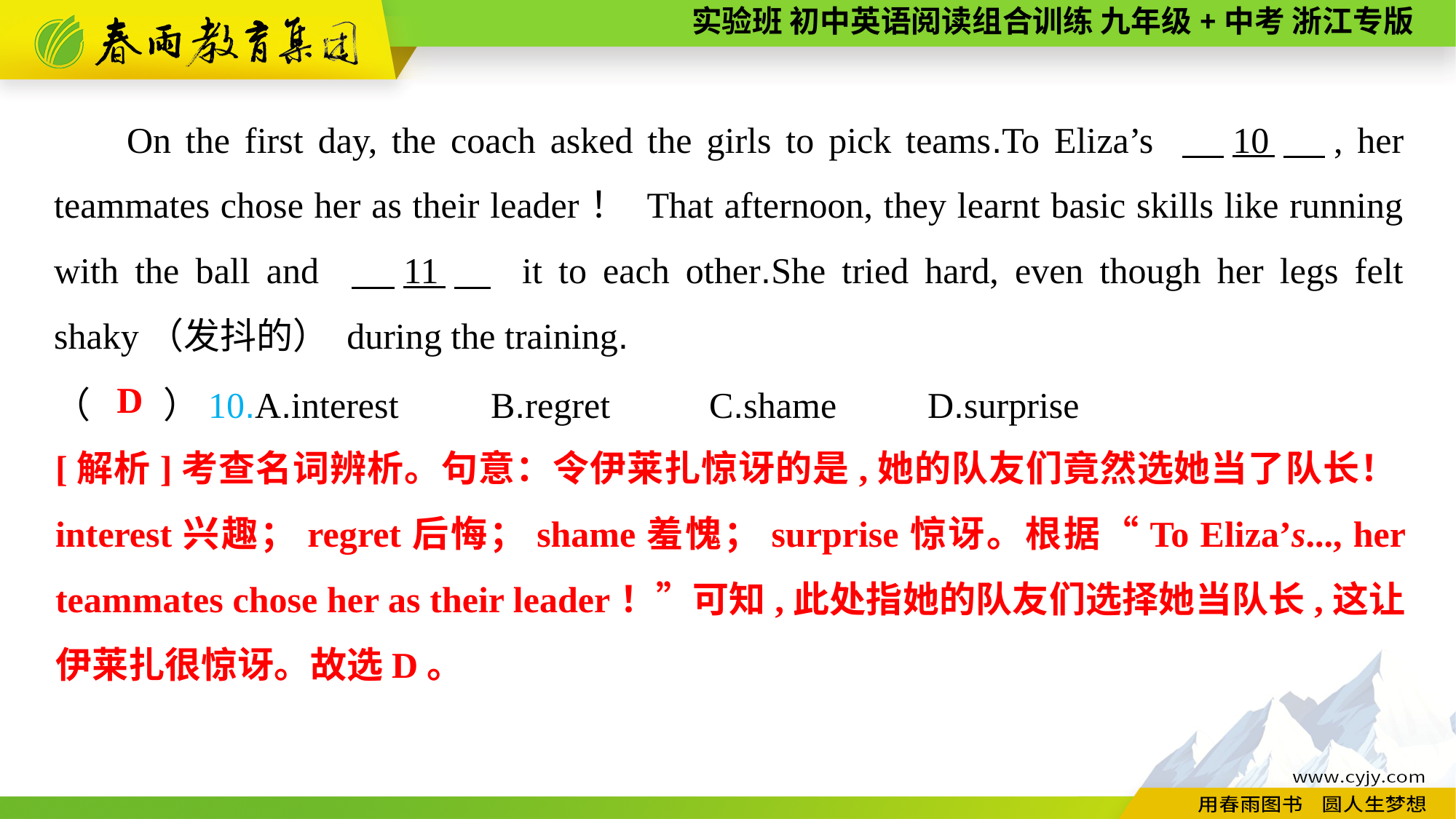

On the first day, the coach asked the girls to pick teams.To Eliza’s 　10　, her teammates chose her as their leader！ That afternoon, they learnt basic skills like running with the ball and 　11　 it to each other.She tried hard, even though her legs felt shaky（发抖的） during the training.
（　　）10.A.interest	B.regret	C.shame	D.surprise
D
[解析]考查名词辨析。句意：令伊莱扎惊讶的是,她的队友们竟然选她当了队长！interest兴趣；regret后悔；shame羞愧；surprise惊讶。根据“To Eliza’s..., her teammates chose her as their leader！”可知,此处指她的队友们选择她当队长,这让伊莱扎很惊讶。故选D。